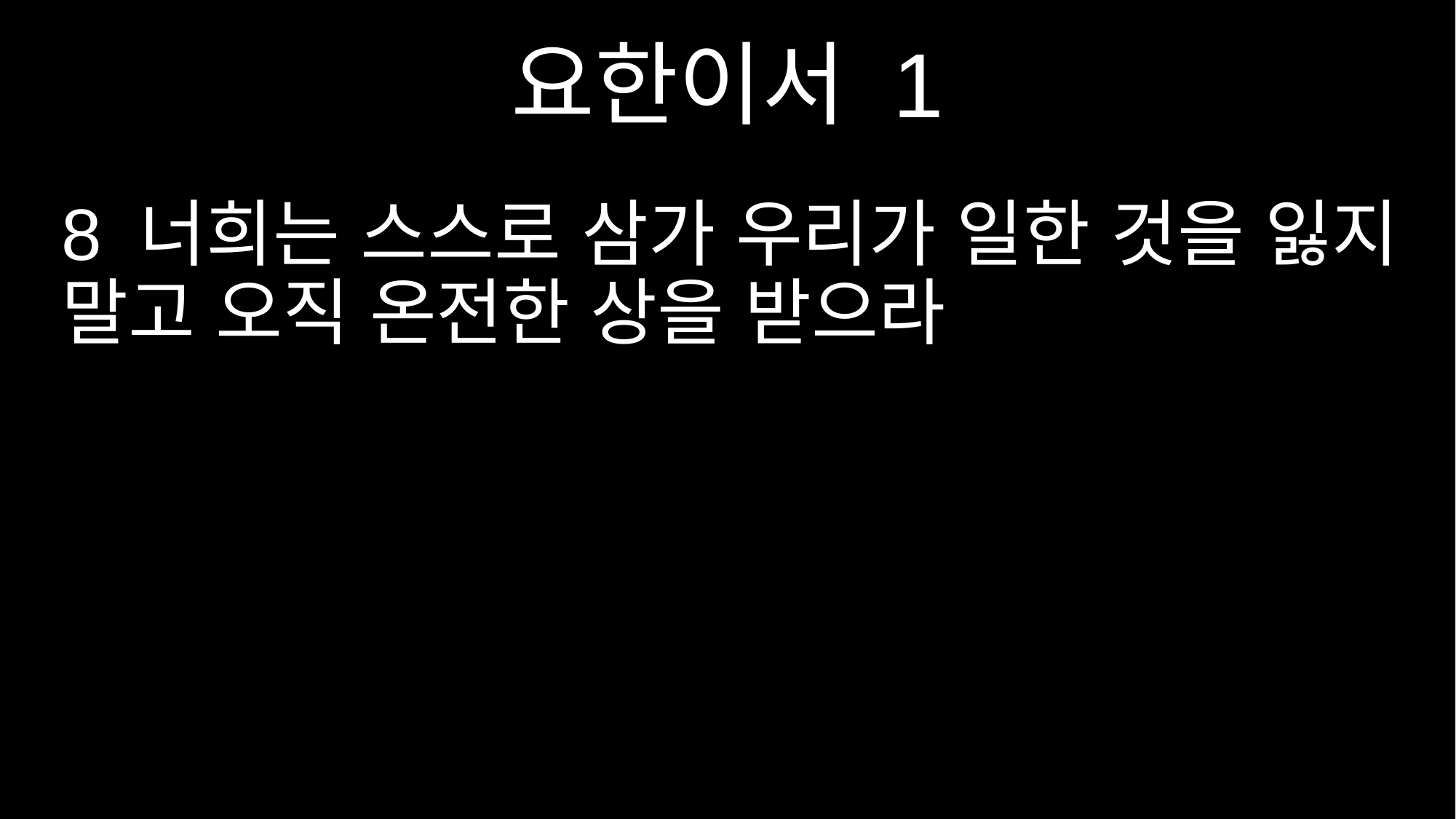

요한이서 1
8 너희는 스스로 삼가 우리가 일한 것을 잃지 말고 오직 온전한 상을 받으라